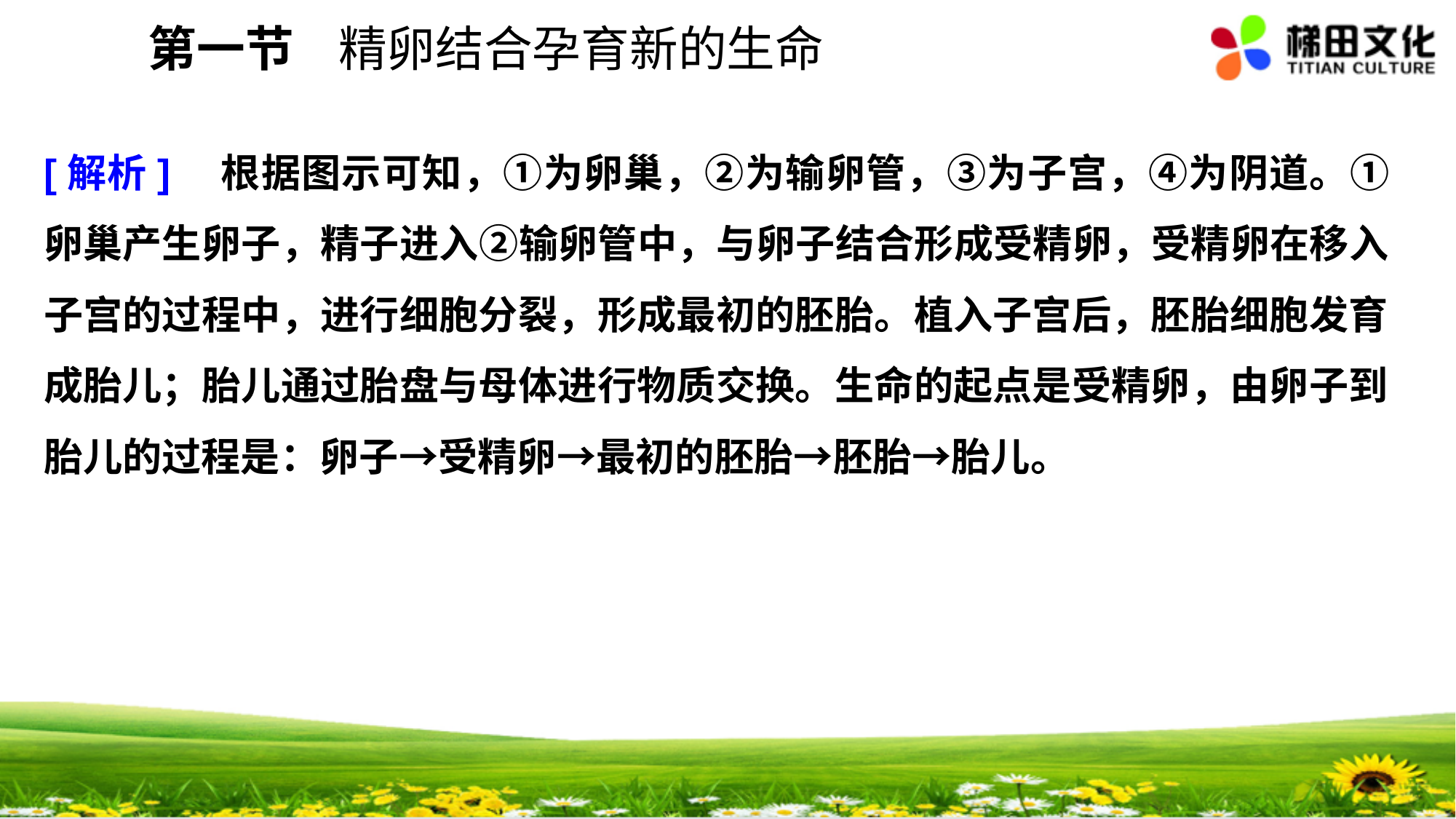

第一节    精卵结合孕育新的生命
[解析]　根据图示可知，①为卵巢，②为输卵管，③为子宫，④为阴道。①卵巢产生卵子，精子进入②输卵管中，与卵子结合形成受精卵，受精卵在移入子宫的过程中，进行细胞分裂，形成最初的胚胎。植入子宫后，胚胎细胞发育成胎儿；胎儿通过胎盘与母体进行物质交换。生命的起点是受精卵，由卵子到胎儿的过程是：卵子→受精卵→最初的胚胎→胚胎→胎儿。